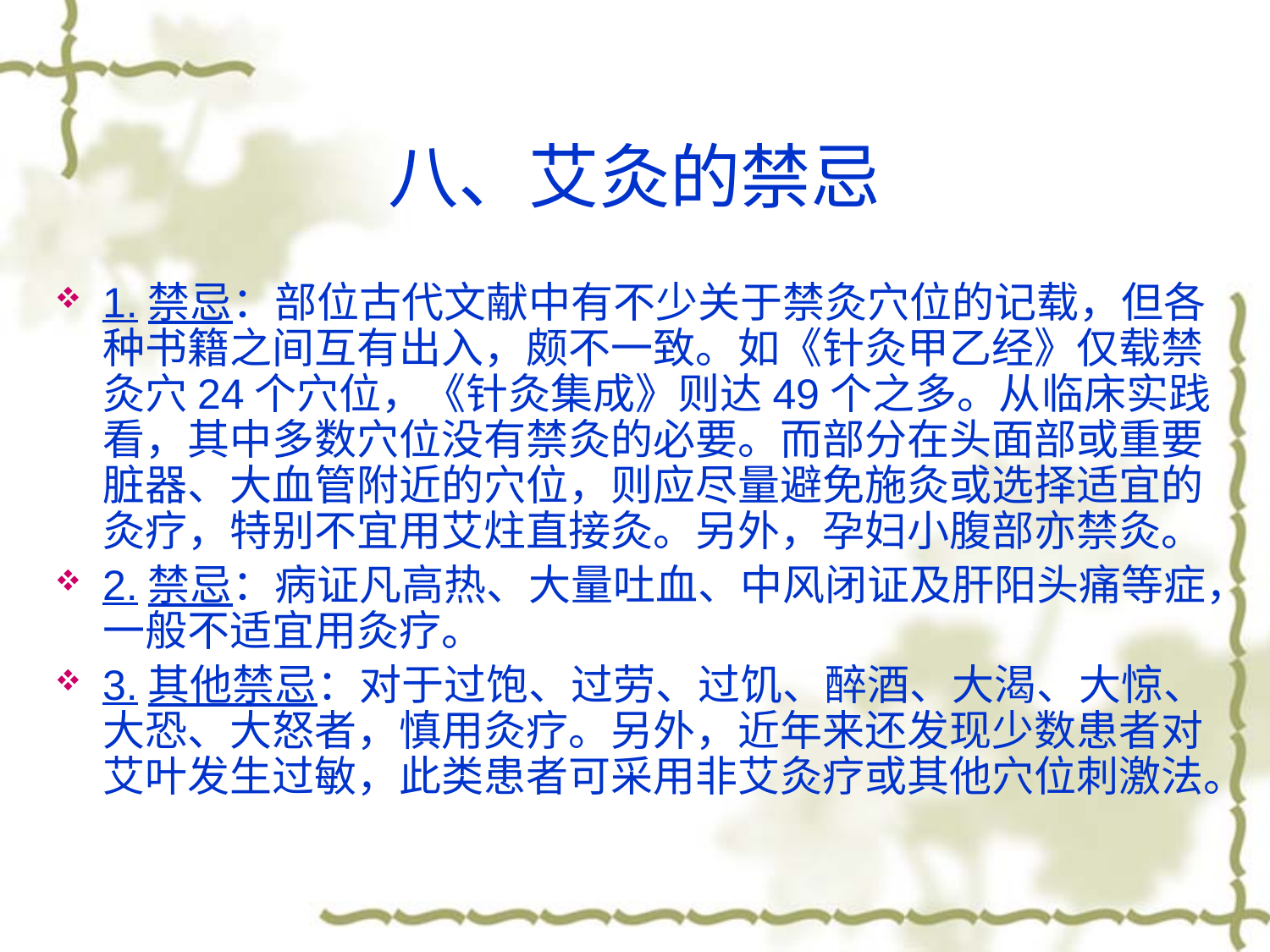

# 八、艾灸的禁忌
1.禁忌：部位古代文献中有不少关于禁灸穴位的记载，但各种书籍之间互有出入，颇不一致。如《针灸甲乙经》仅载禁灸穴24个穴位，《针灸集成》则达49个之多。从临床实践看，其中多数穴位没有禁灸的必要。而部分在头面部或重要脏器、大血管附近的穴位，则应尽量避免施灸或选择适宜的灸疗，特别不宜用艾炷直接灸。另外，孕妇小腹部亦禁灸。
2.禁忌：病证凡高热、大量吐血、中风闭证及肝阳头痛等症，一般不适宜用灸疗。
3.其他禁忌：对于过饱、过劳、过饥、醉酒、大渴、大惊、大恐、大怒者，慎用灸疗。另外，近年来还发现少数患者对艾叶发生过敏，此类患者可采用非艾灸疗或其他穴位刺激法。